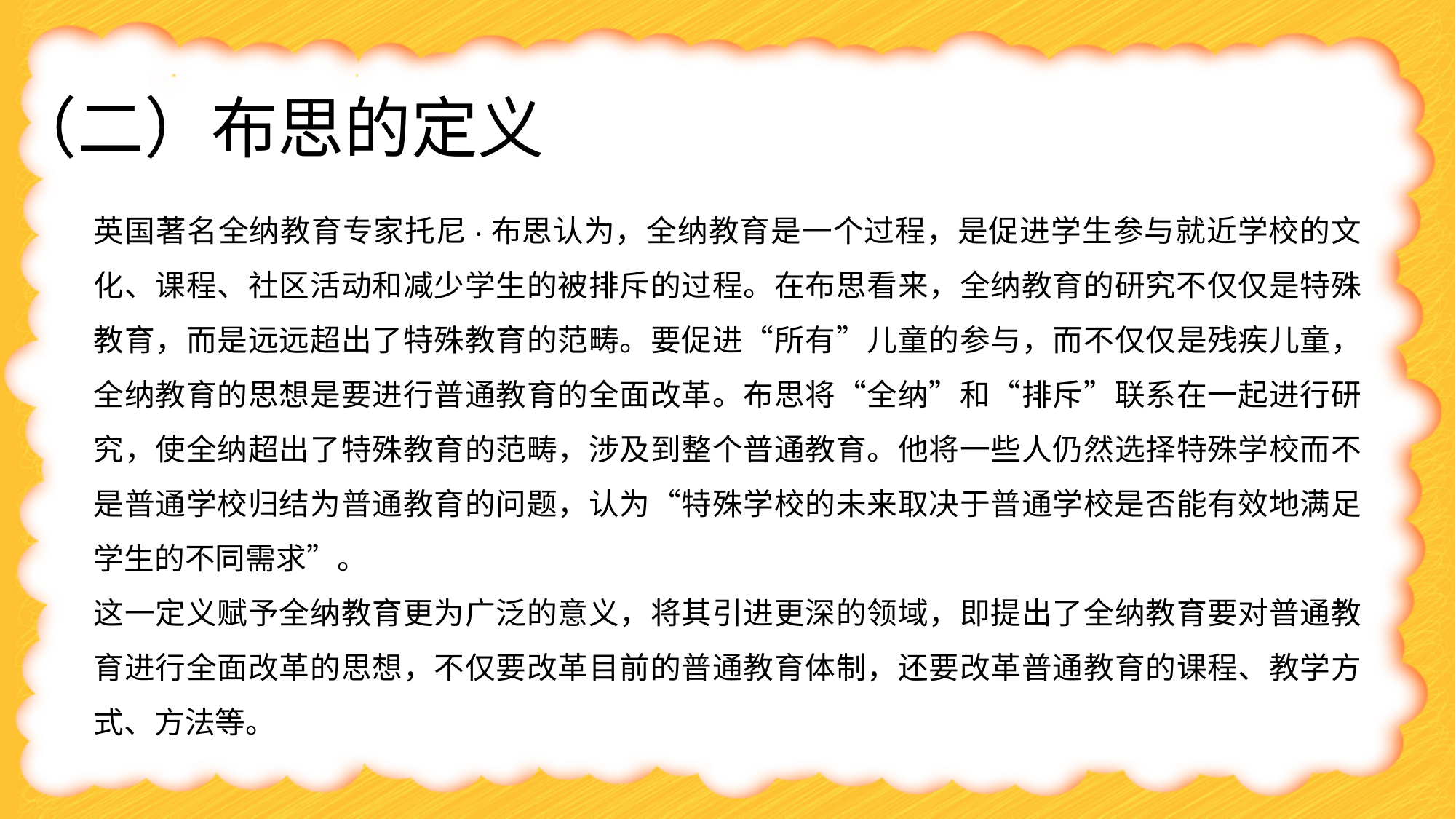

# （二）布思的定义
英国著名全纳教育专家托尼·布思认为，全纳教育是一个过程，是促进学生参与就近学校的文化、课程、社区活动和减少学生的被排斥的过程。在布思看来，全纳教育的研究不仅仅是特殊教育，而是远远超出了特殊教育的范畴。要促进“所有”儿童的参与，而不仅仅是残疾儿童，全纳教育的思想是要进行普通教育的全面改革。布思将“全纳”和“排斥”联系在一起进行研究，使全纳超出了特殊教育的范畴，涉及到整个普通教育。他将一些人仍然选择特殊学校而不是普通学校归结为普通教育的问题，认为“特殊学校的未来取决于普通学校是否能有效地满足学生的不同需求”。
这一定义赋予全纳教育更为广泛的意义，将其引进更深的领域，即提出了全纳教育要对普通教育进行全面改革的思想，不仅要改革目前的普通教育体制，还要改革普通教育的课程、教学方式、方法等。